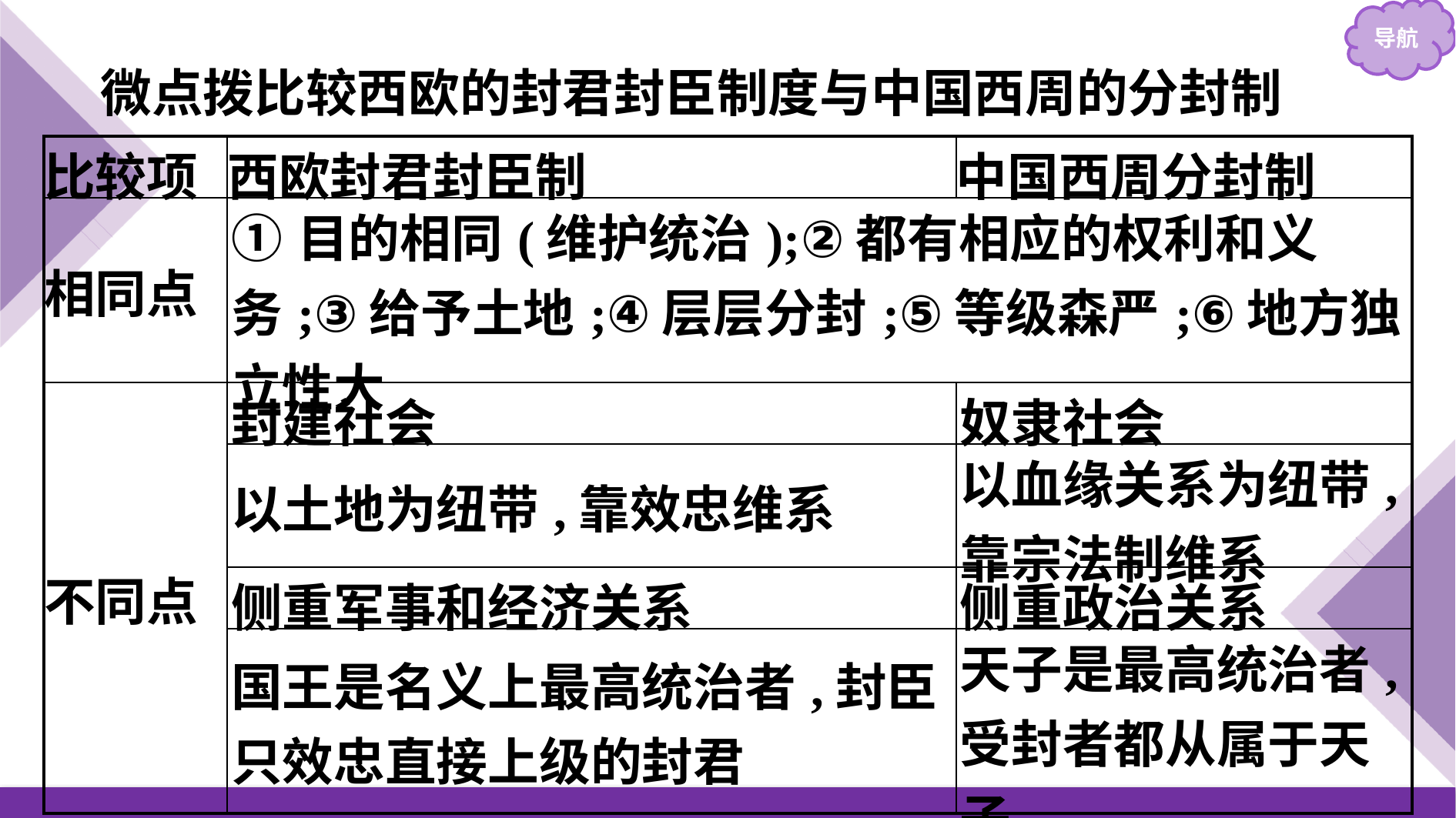

微点拨比较西欧的封君封臣制度与中国西周的分封制
| 比较项 | 西欧封君封臣制 | 中国西周分封制 |
| --- | --- | --- |
| 相同点 | ①目的相同(维护统治);②都有相应的权利和义务;③给予土地;④层层分封;⑤等级森严;⑥地方独立性大 |  |
| 不同点 | 封建社会 | 奴隶社会 |
|  | 以土地为纽带,靠效忠维系 | 以血缘关系为纽带,靠宗法制维系 |
|  | 侧重军事和经济关系 | 侧重政治关系 |
|  | 国王是名义上最高统治者,封臣只效忠直接上级的封君 | 天子是最高统治者,受封者都从属于天子 |